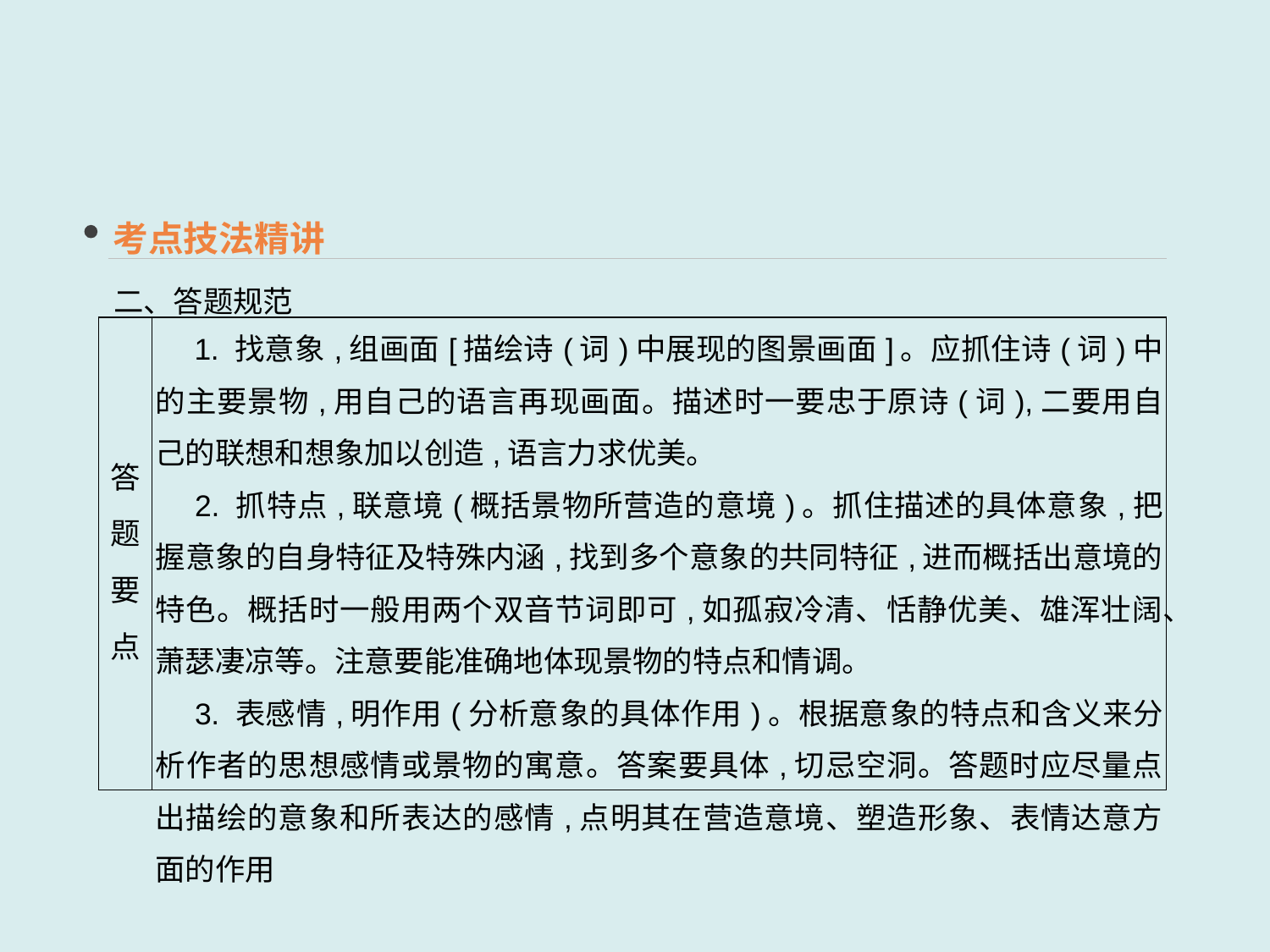

考点技法精讲

二、答题规范
| 答题 要点 | 1. 找意象,组画面[描绘诗(词)中展现的图景画面]。应抓住诗(词)中的主要景物,用自己的语言再现画面。描述时一要忠于原诗(词),二要用自己的联想和想象加以创造,语言力求优美。 　2. 抓特点,联意境(概括景物所营造的意境)。抓住描述的具体意象,把握意象的自身特征及特殊内涵,找到多个意象的共同特征,进而概括出意境的特色。概括时一般用两个双音节词即可,如孤寂冷清、恬静优美、雄浑壮阔、萧瑟凄凉等。注意要能准确地体现景物的特点和情调。 　3. 表感情,明作用(分析意象的具体作用)。根据意象的特点和含义来分析作者的思想感情或景物的寓意。答案要具体,切忌空洞。答题时应尽量点出描绘的意象和所表达的感情,点明其在营造意境、塑造形象、表情达意方面的作用 |
| --- | --- |